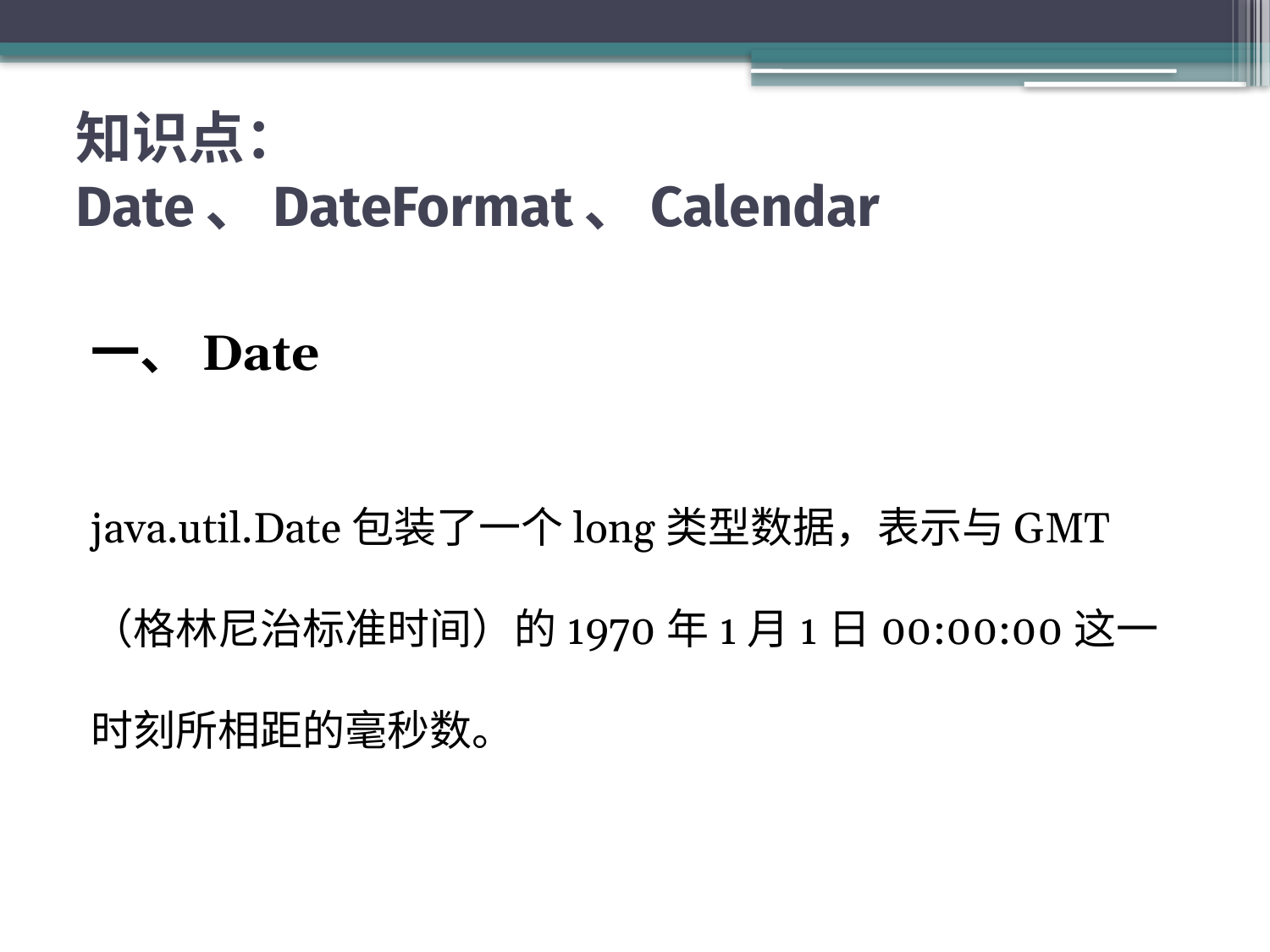

# 知识点： Date、DateFormat、Calendar

一、Date

java.util.Date包装了一个long类型数据，表示与GMT（格林尼治标准时间）的1970年1月1日00:00:00这一时刻所相距的毫秒数。